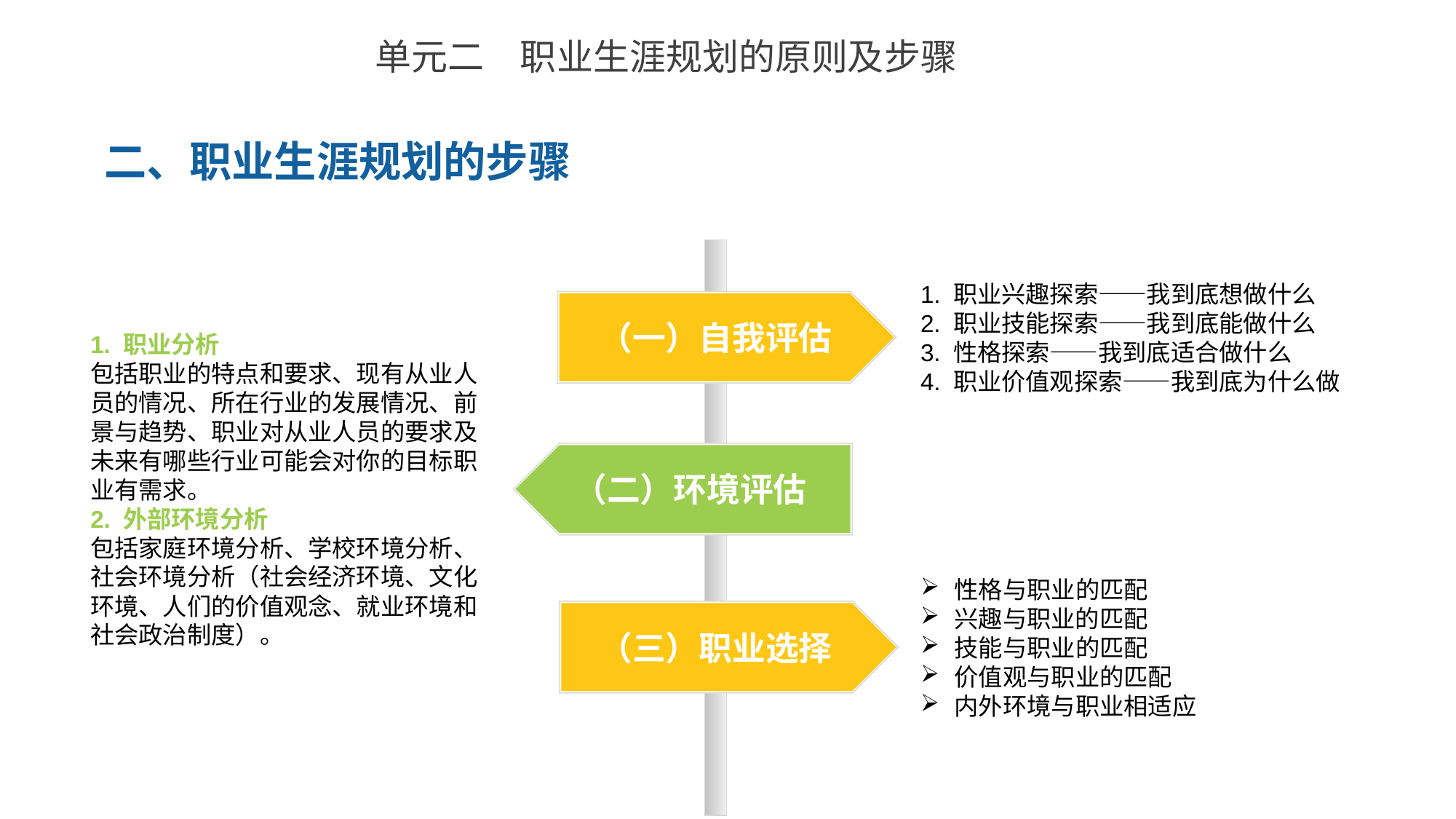

单元二　职业生涯规划的原则及步骤
二、职业生涯规划的步骤

1. 职业兴趣探索——我到底想做什么
2. 职业技能探索——我到底能做什么
3. 性格探索——我到底适合做什么
4. 职业价值观探索——我到底为什么做

（一）自我评估
1. 职业分析
包括职业的特点和要求、现有从业人员的情况、所在行业的发展情况、前景与趋势、职业对从业人员的要求及未来有哪些行业可能会对你的目标职业有需求。
2. 外部环境分析
包括家庭环境分析、学校环境分析、社会环境分析（社会经济环境、文化环境、人们的价值观念、就业环境和社会政治制度）。

（二）环境评估
性格与职业的匹配
兴趣与职业的匹配
技能与职业的匹配
价值观与职业的匹配
内外环境与职业相适应

（三）职业选择